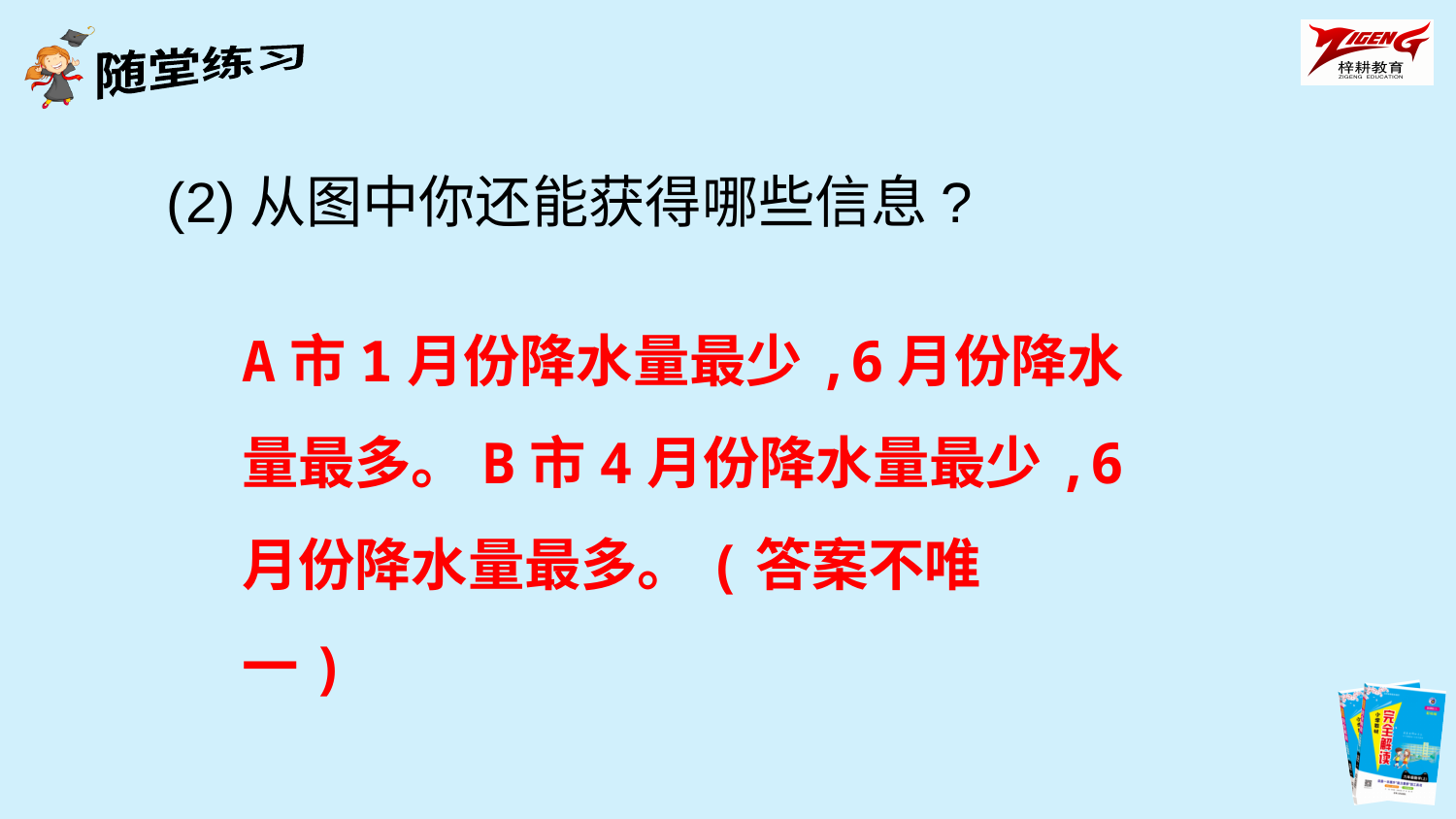

(2)从图中你还能获得哪些信息?
A市1月份降水量最少,6月份降水量最多。B市4月份降水量最少,6月份降水量最多。(答案不唯一)